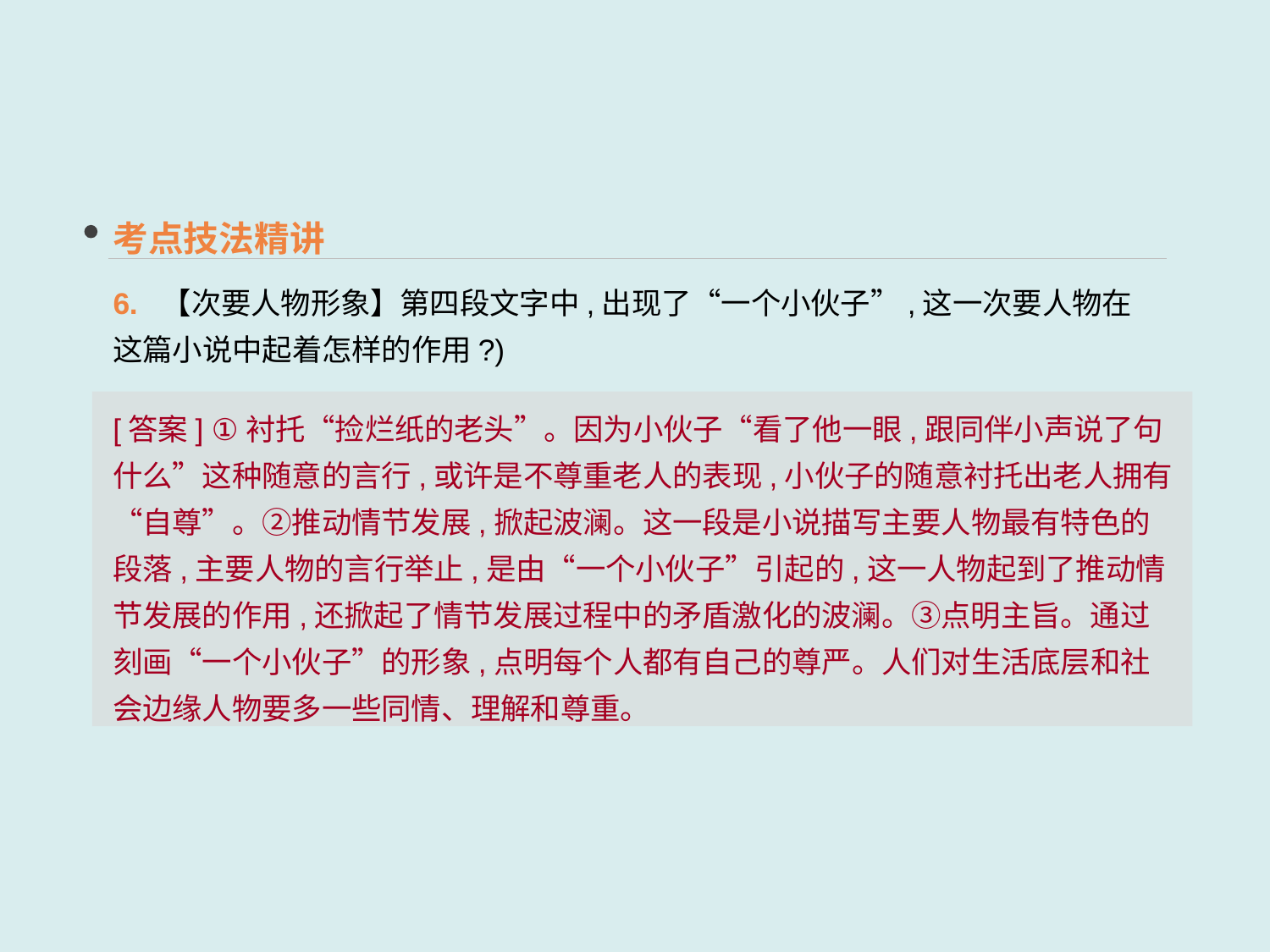

考点技法精讲

6.  【次要人物形象】第四段文字中,出现了“一个小伙子”,这一次要人物在这篇小说中起着怎样的作用?)

[答案] ①衬托“捡烂纸的老头”。因为小伙子“看了他一眼,跟同伴小声说了句什么”这种随意的言行,或许是不尊重老人的表现,小伙子的随意衬托出老人拥有“自尊”。②推动情节发展,掀起波澜。这一段是小说描写主要人物最有特色的段落,主要人物的言行举止,是由“一个小伙子”引起的,这一人物起到了推动情节发展的作用,还掀起了情节发展过程中的矛盾激化的波澜。③点明主旨。通过刻画“一个小伙子”的形象,点明每个人都有自己的尊严。人们对生活底层和社会边缘人物要多一些同情、理解和尊重。